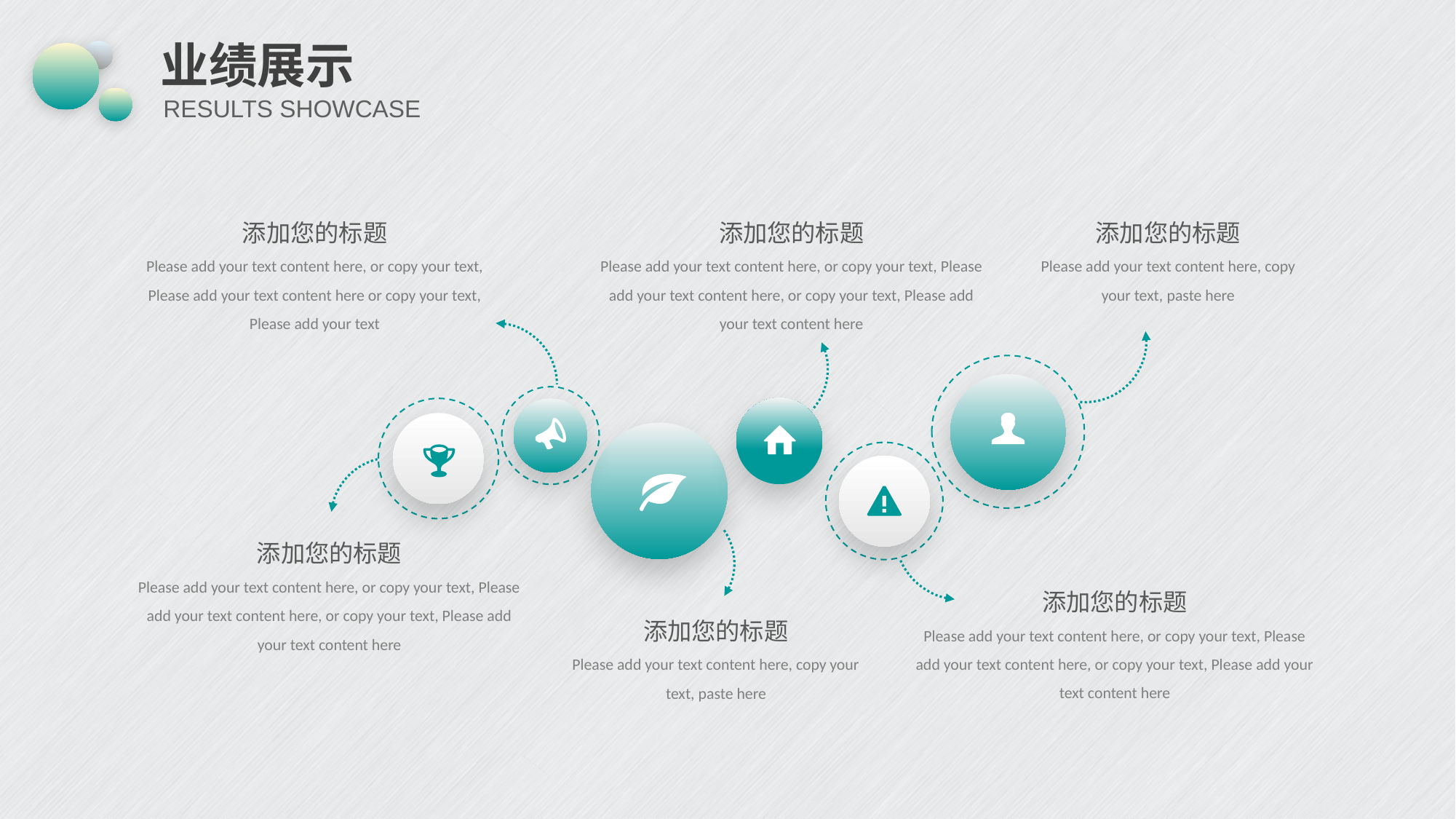

# 业绩展示
RESULTS SHOWCASE
添加您的标题
Please add your text content here, or copy your text, Please add your text content here or copy your text, Please add your text
添加您的标题
Please add your text content here, or copy your text, Please add your text content here, or copy your text, Please add your text content here
添加您的标题
Please add your text content here, copy your text, paste here

添加您的标题
Please add your text content here, or copy your text, Please add your text content here, or copy your text, Please add your text content here
添加您的标题
Please add your text content here, or copy your text, Please add your text content here, or copy your text, Please add your text content here
添加您的标题
Please add your text content here, copy your text, paste here